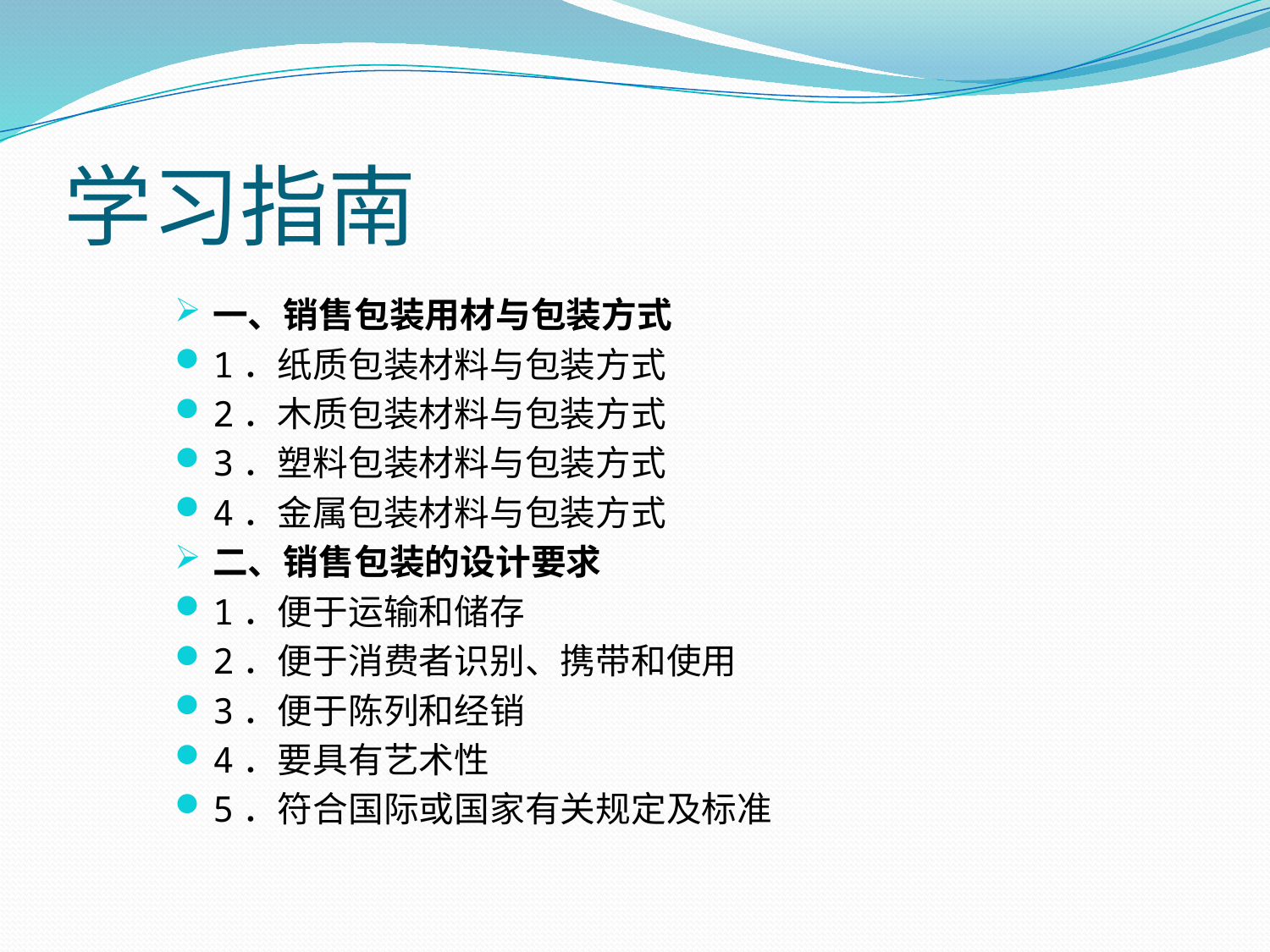

# 学习指南
一、销售包装用材与包装方式
1．纸质包装材料与包装方式
2．木质包装材料与包装方式
3．塑料包装材料与包装方式
4．金属包装材料与包装方式
二、销售包装的设计要求
1．便于运输和储存
2．便于消费者识别、携带和使用
3．便于陈列和经销
4．要具有艺术性
5．符合国际或国家有关规定及标准